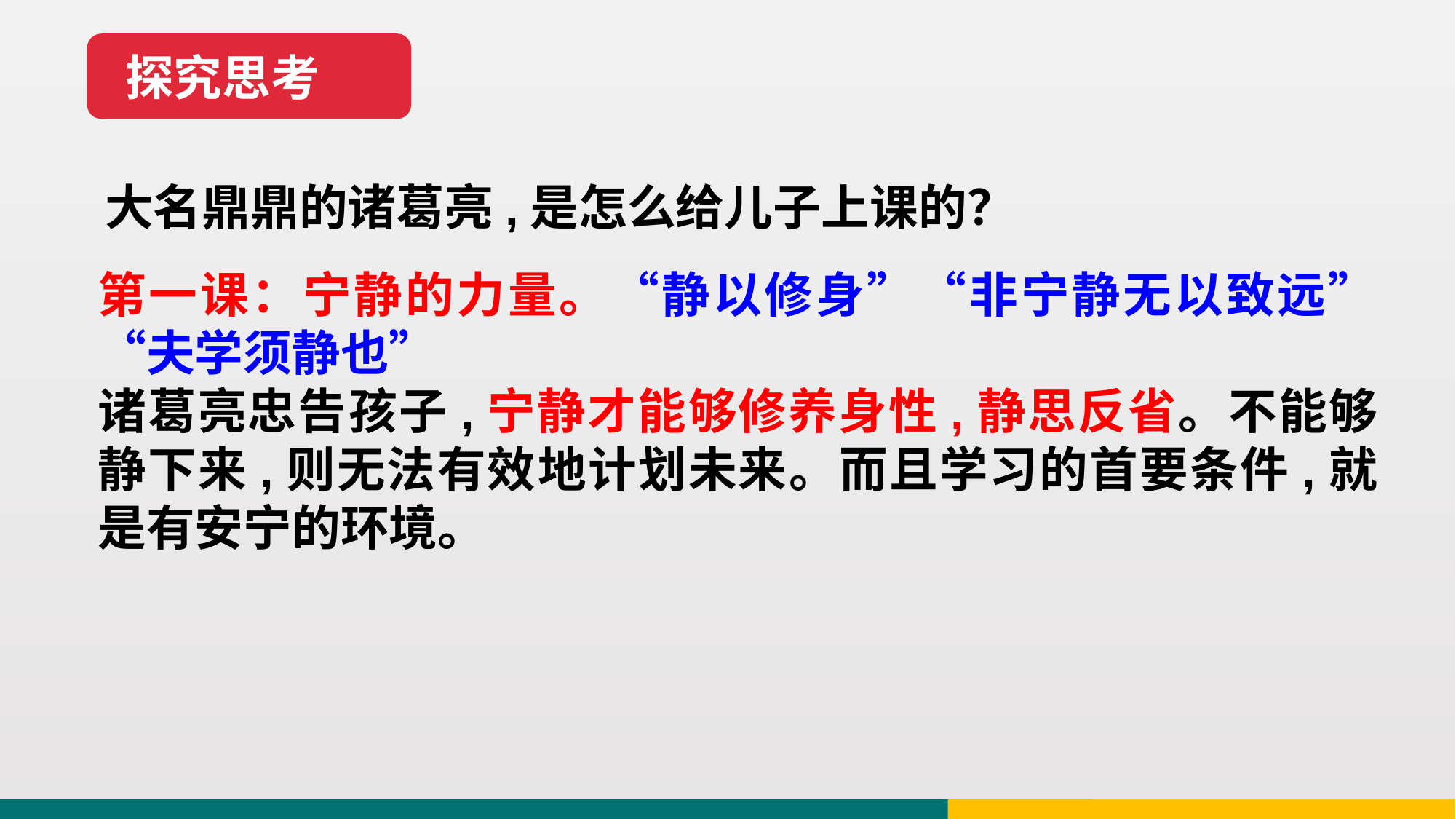

探究思考
大名鼎鼎的诸葛亮,是怎么给儿子上课的？
第一课：宁静的力量。“静以修身”“非宁静无以致远”“夫学须静也”
诸葛亮忠告孩子,宁静才能够修养身性,静思反省。不能够静下来,则无法有效地计划未来。而且学习的首要条件,就是有安宁的环境。